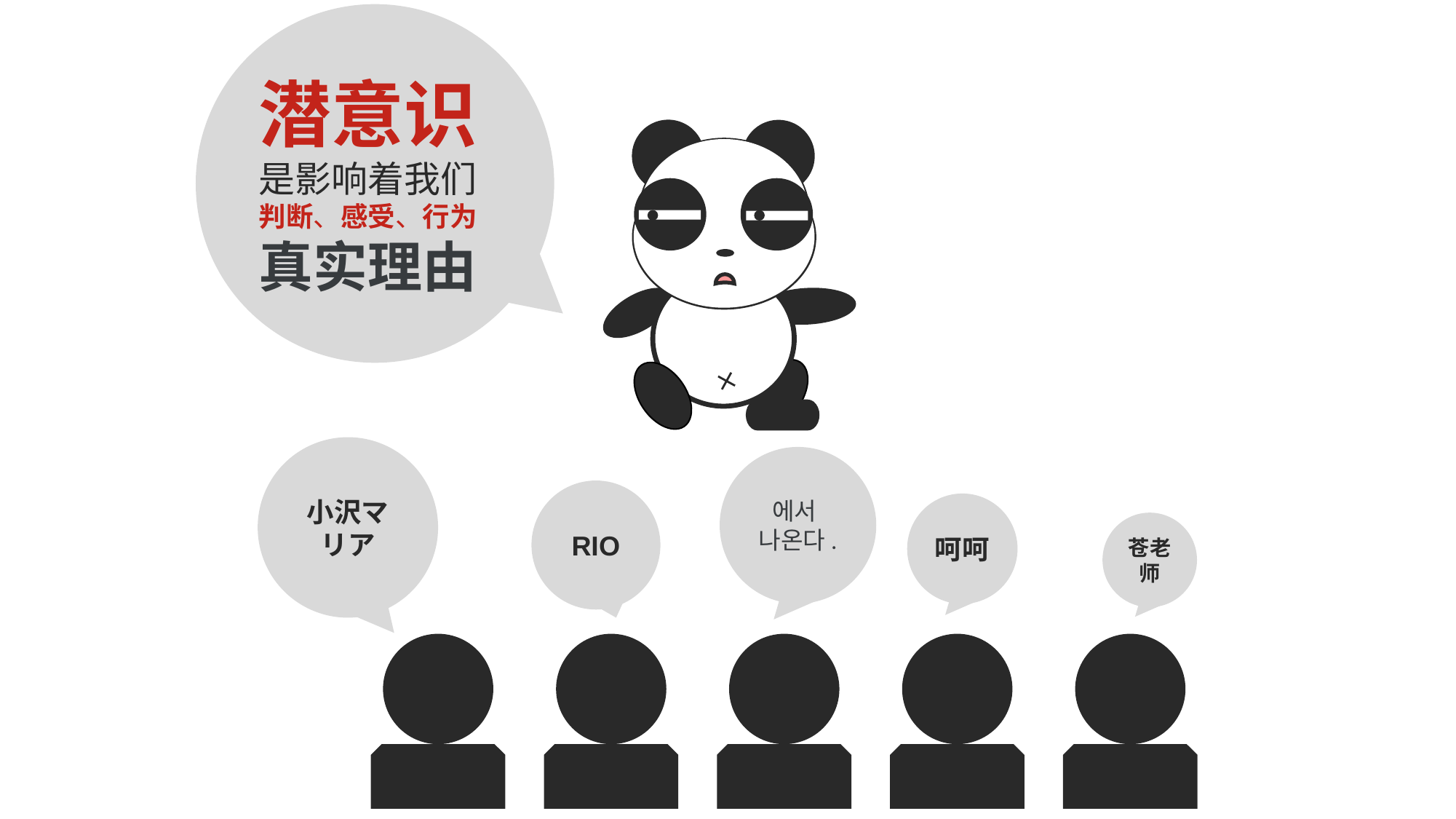

潜意识
是影响着我们
判断、感受、行为
真实理由

小沢マリア

에서 나온다.

RIO

呵呵

苍老师